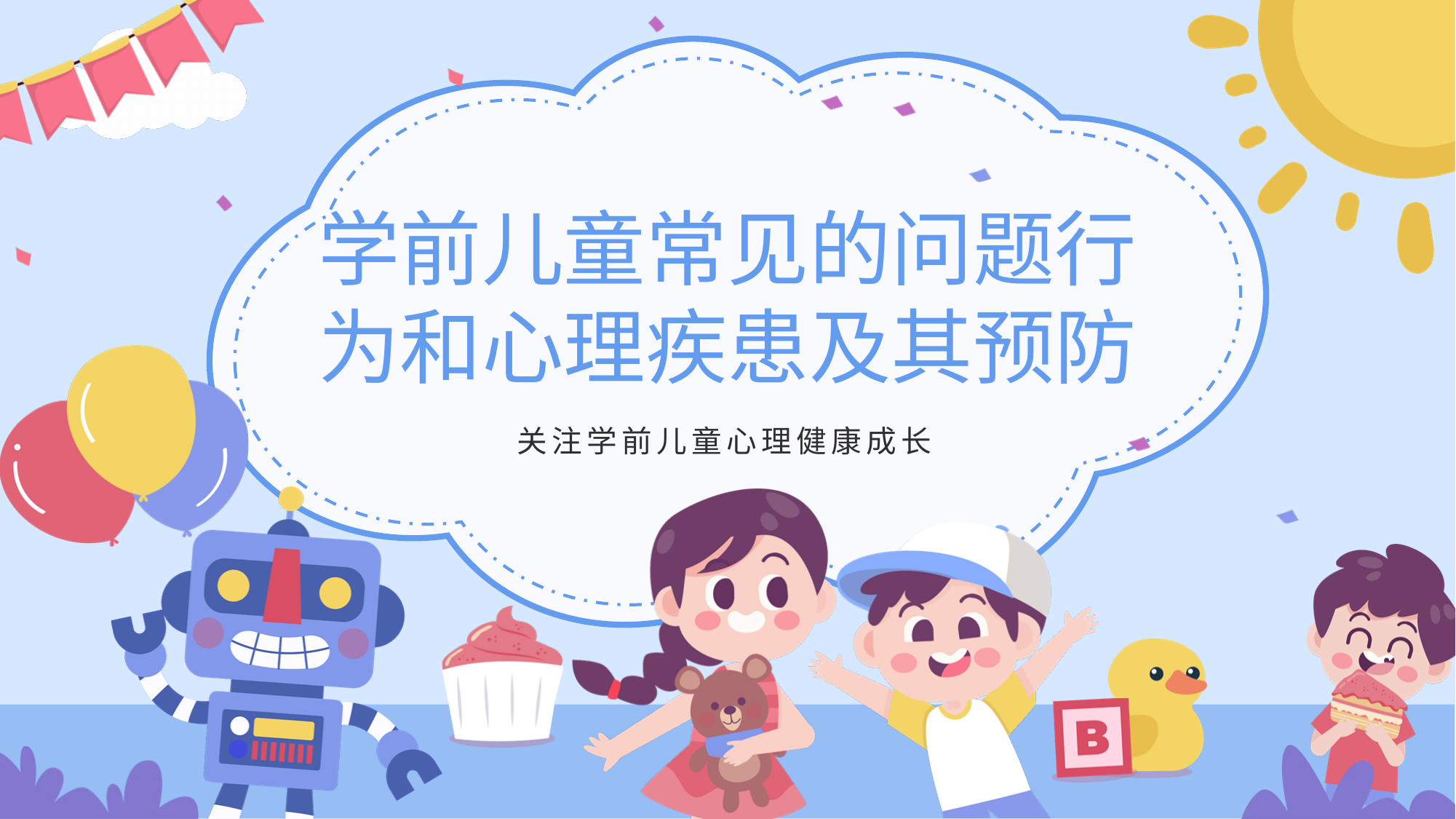

# 学前儿童常见的问题行为和心理疾患及其预防
关注学前儿童心理健康成长